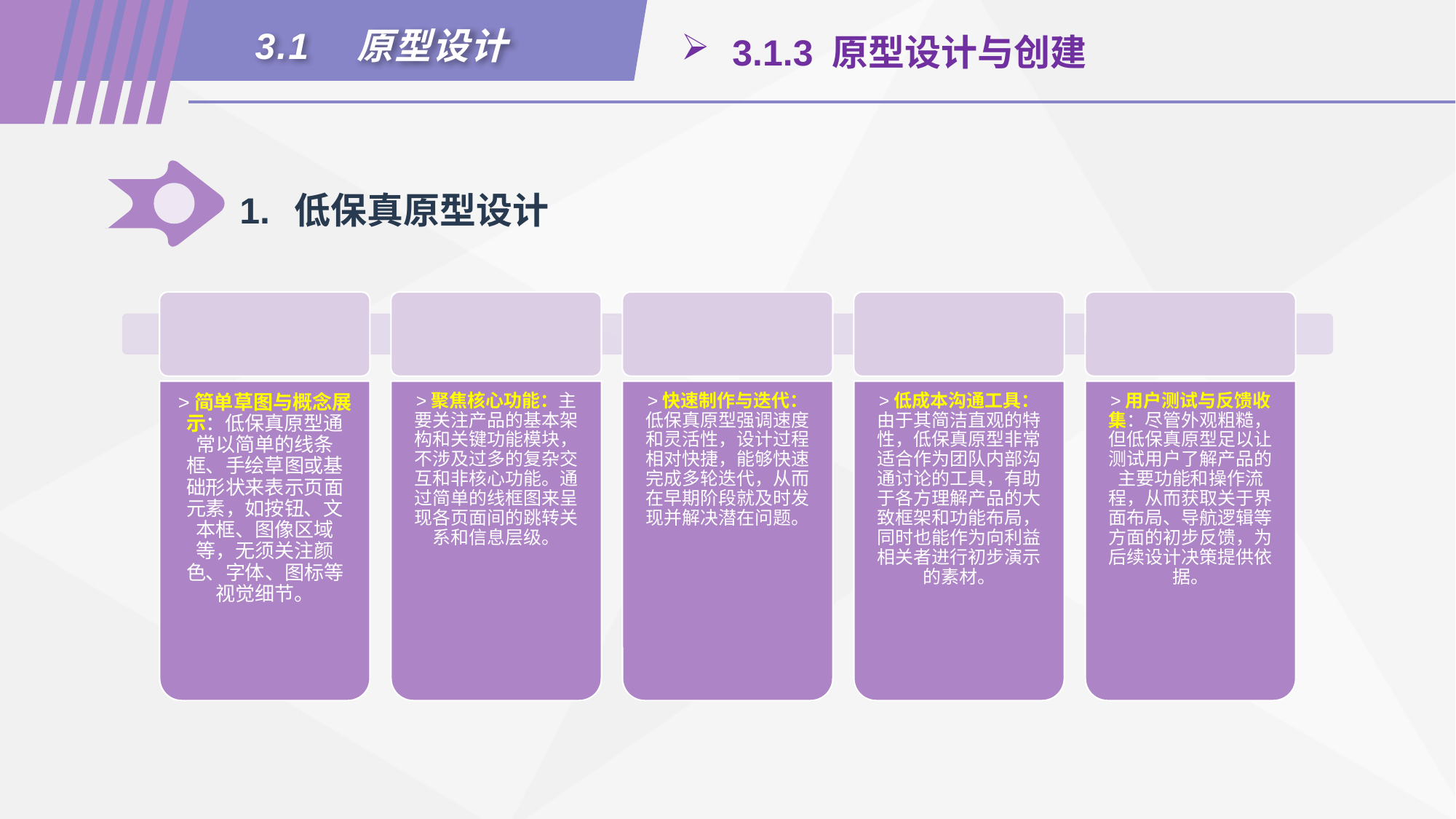

3.1　原型设计
 3.1.3 原型设计与创建

1.	低保真原型设计
>简单草图与概念展示：低保真原型通常以简单的线条框、手绘草图或基础形状来表示页面元素，如按钮、文本框、图像区域等，无须关注颜色、字体、图标等视觉细节。
>聚焦核心功能：主要关注产品的基本架构和关键功能模块，不涉及过多的复杂交互和非核心功能。通过简单的线框图来呈现各页面间的跳转关系和信息层级。
>快速制作与迭代：低保真原型强调速度和灵活性，设计过程相对快捷，能够快速完成多轮迭代，从而在早期阶段就及时发现并解决潜在问题。
>低成本沟通工具：由于其简洁直观的特性，低保真原型非常适合作为团队内部沟通讨论的工具，有助于各方理解产品的大致框架和功能布局，同时也能作为向利益相关者进行初步演示的素材。
>用户测试与反馈收集：尽管外观粗糙，但低保真原型足以让测试用户了解产品的主要功能和操作流程，从而获取关于界面布局、导航逻辑等方面的初步反馈，为后续设计决策提供依据。